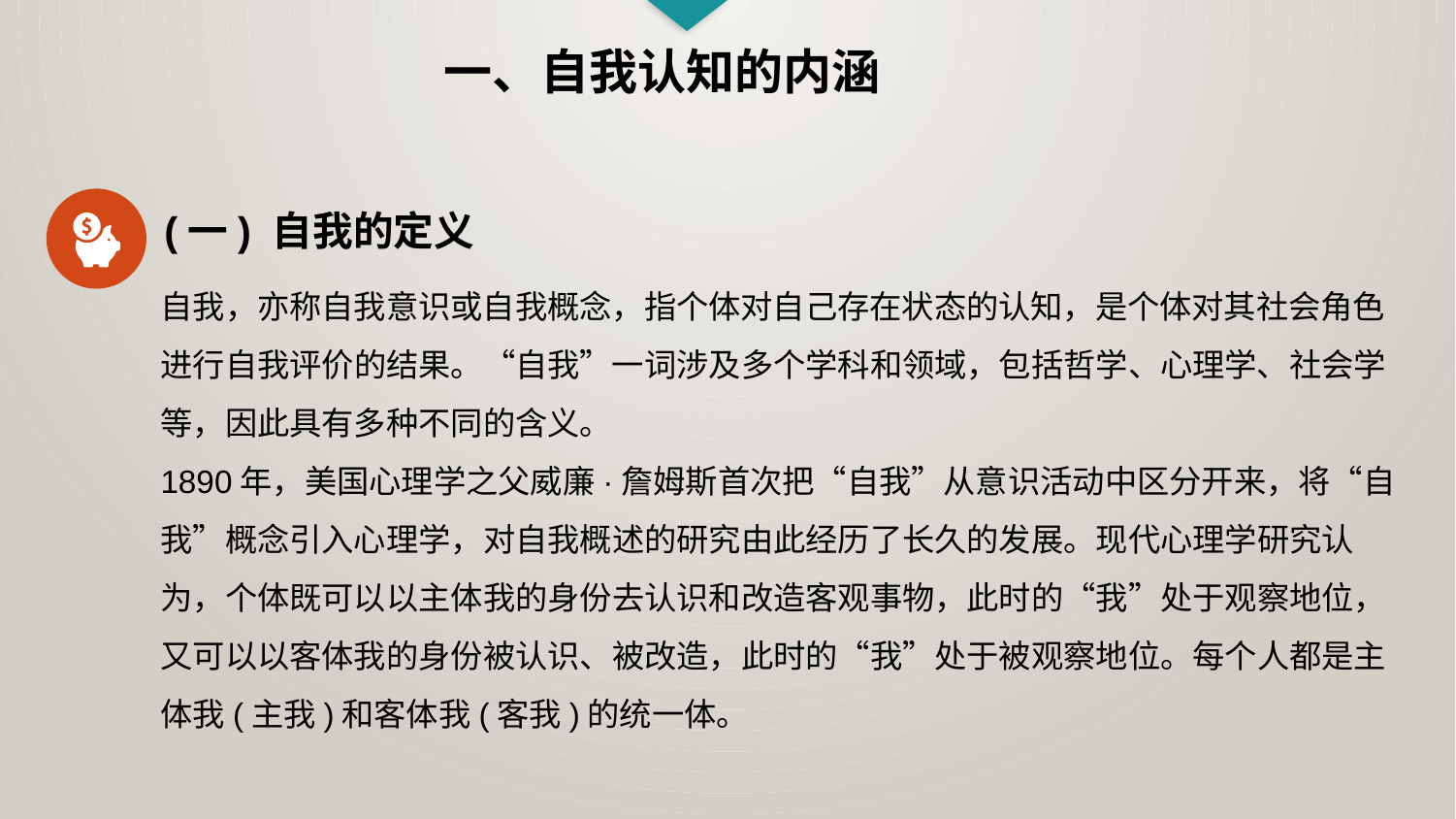

一、自我认知的内涵

(一) 自我的定义

自我，亦称自我意识或自我概念，指个体对自己存在状态的认知，是个体对其社会角色进行自我评价的结果。“自我”一词涉及多个学科和领域，包括哲学、心理学、社会学等，因此具有多种不同的含义。
1890年，美国心理学之父威廉·詹姆斯首次把“自我”从意识活动中区分开来，将“自我”概念引入心理学，对自我概述的研究由此经历了长久的发展。现代心理学研究认为，个体既可以以主体我的身份去认识和改造客观事物，此时的“我”处于观察地位，又可以以客体我的身份被认识、被改造，此时的“我”处于被观察地位。每个人都是主体我(主我)和客体我(客我)的统一体。
7